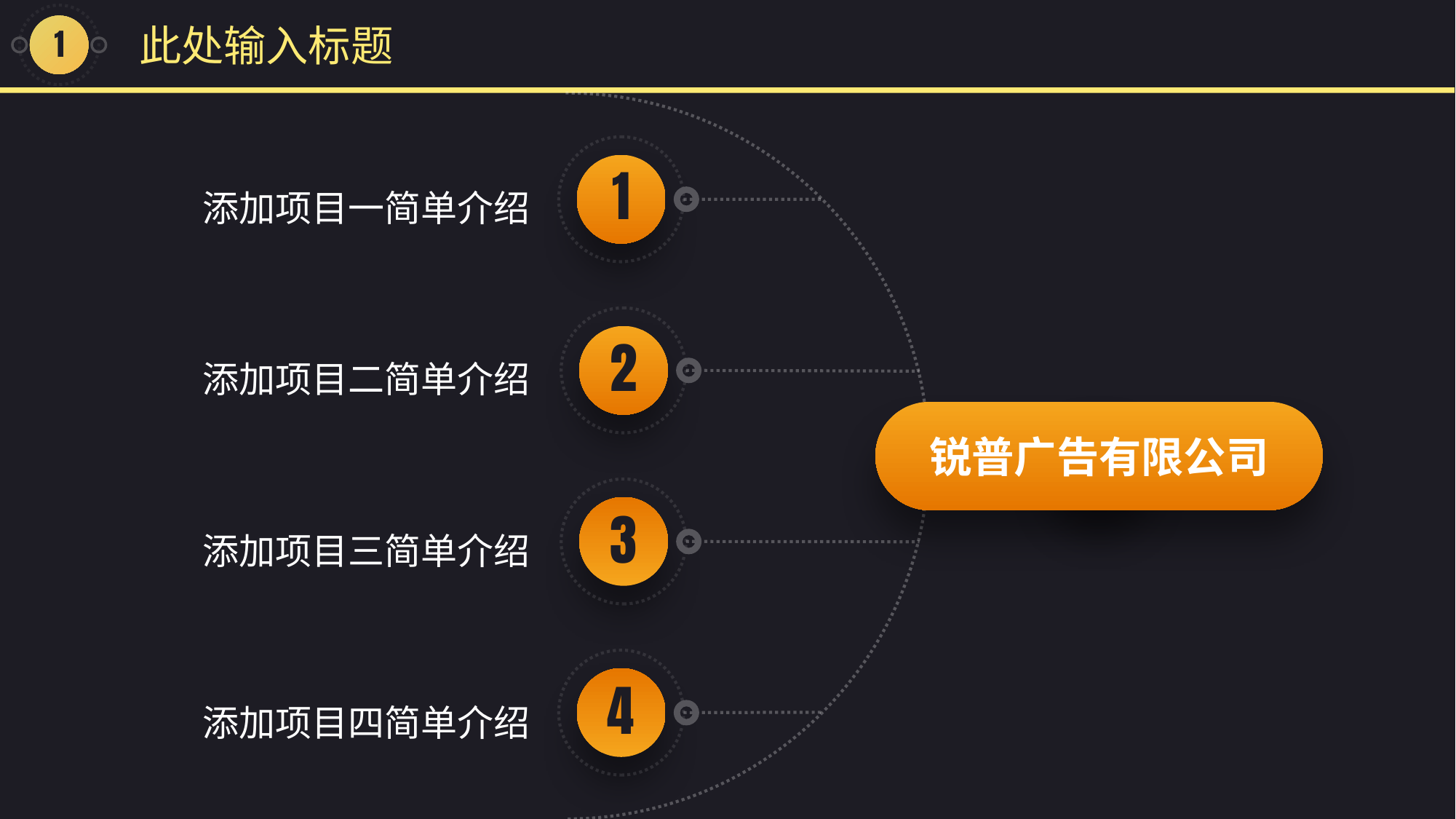

1

此处输入标题

锐普广告有限公司

1
添加项目一简单介绍

2
添加项目二简单介绍

3
添加项目三简单介绍

4
添加项目四简单介绍